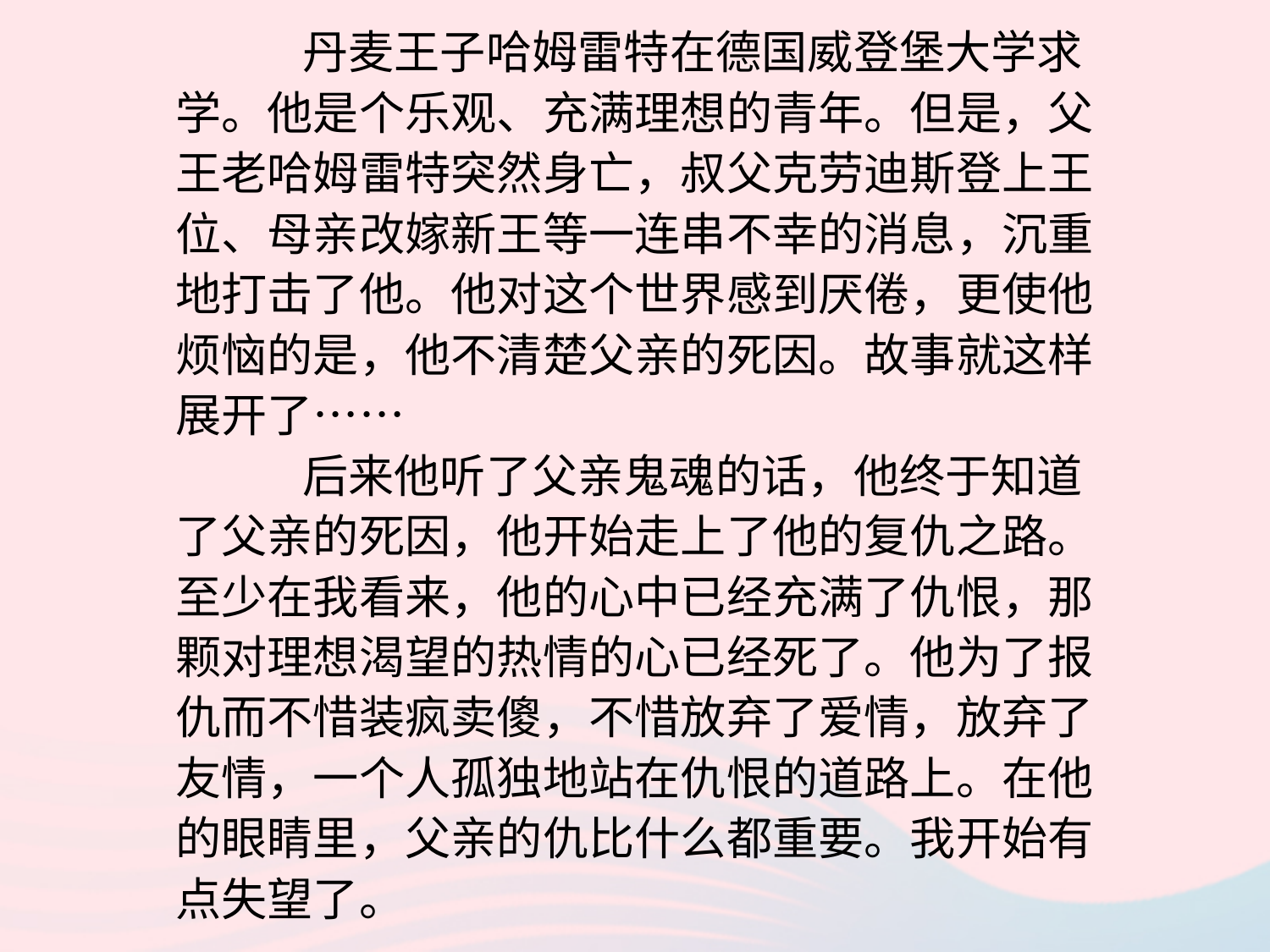

丹麦王子哈姆雷特在德国威登堡大学求学。他是个乐观、充满理想的青年。但是，父王老哈姆雷特突然身亡，叔父克劳迪斯登上王位、母亲改嫁新王等一连串不幸的消息，沉重地打击了他。他对这个世界感到厌倦，更使他烦恼的是，他不清楚父亲的死因。故事就这样展开了……
	后来他听了父亲鬼魂的话，他终于知道了父亲的死因，他开始走上了他的复仇之路。至少在我看来，他的心中已经充满了仇恨，那颗对理想渴望的热情的心已经死了。他为了报仇而不惜装疯卖傻，不惜放弃了爱情，放弃了友情，一个人孤独地站在仇恨的道路上。在他的眼睛里，父亲的仇比什么都重要。我开始有点失望了。